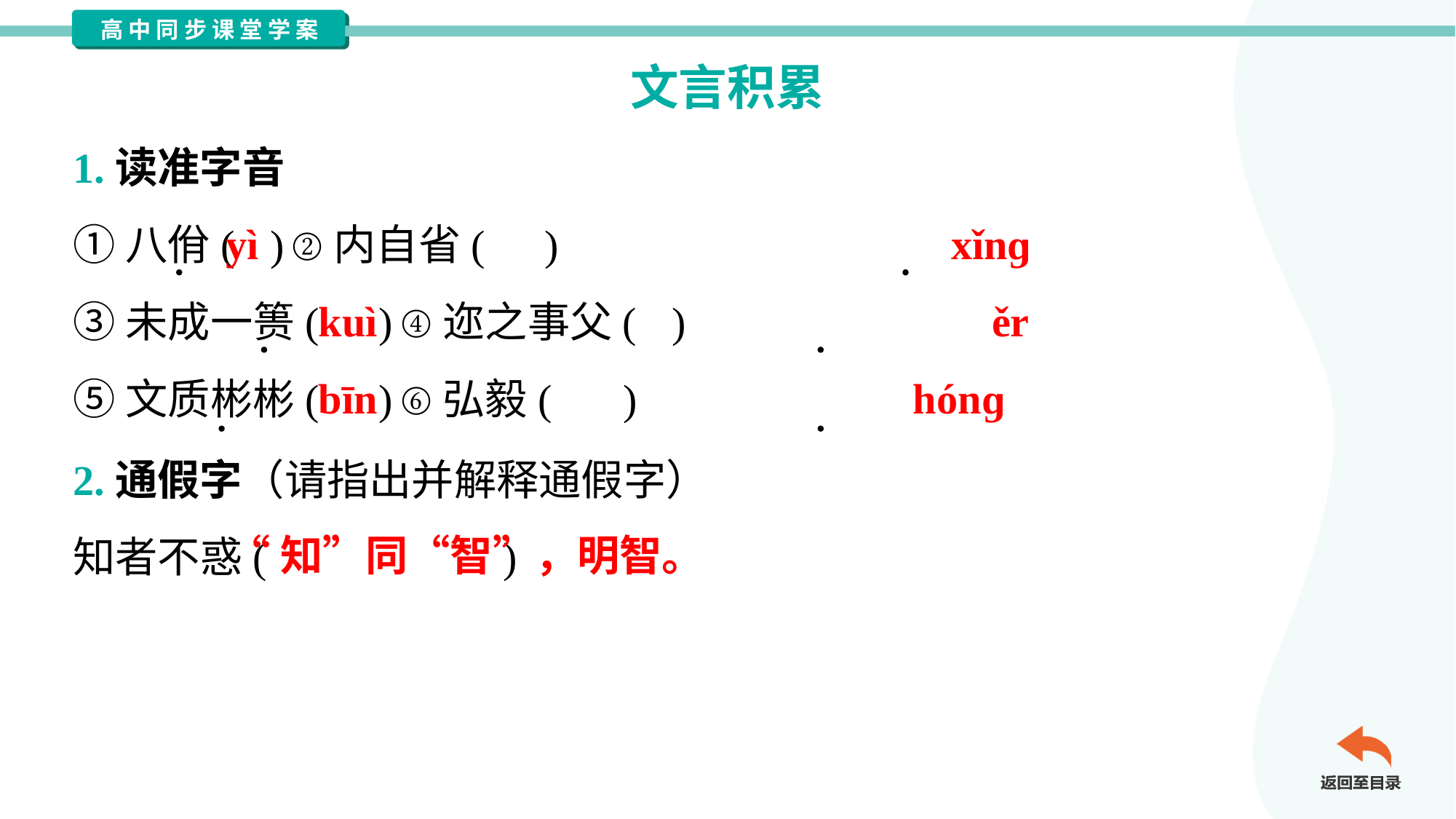

文言积累
1.读准字音
①八佾(   )	②内自省(     )
③未成一篑(     )	④迩之事父(   )
⑤文质彬彬(     )	⑥弘毅(      )
yì
xǐnɡ
kuì
ěr

bīn
hónɡ

2.通假字（请指出并解释通假字）
知者不惑(                    )
“知”同“智”，明智。